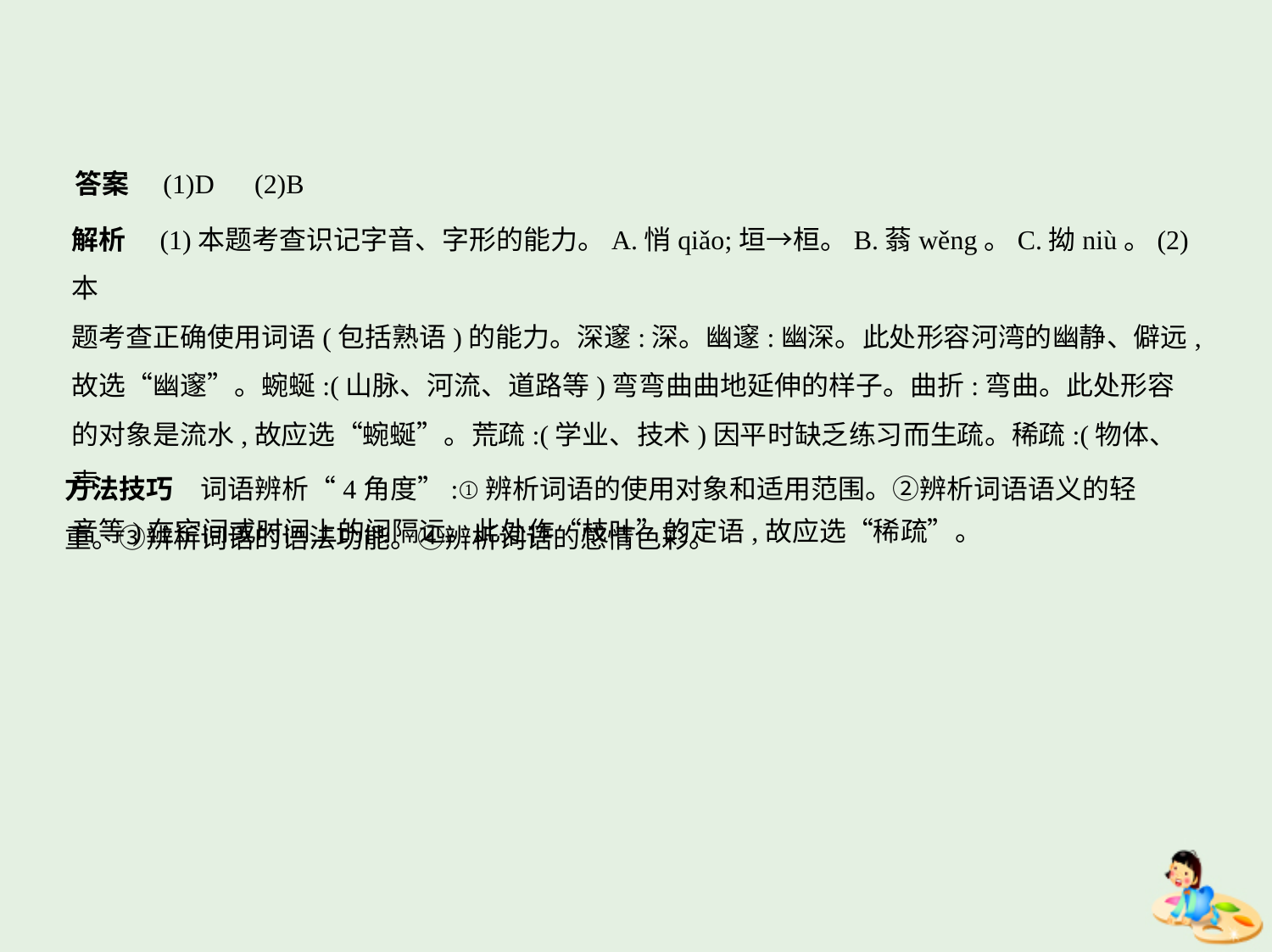

答案　(1)D　(2)B
解析　(1)本题考查识记字音、字形的能力。A.悄qiǎo;垣→桓。B.蓊wěng。C.拗niù。(2)本
题考查正确使用词语(包括熟语)的能力。深邃:深。幽邃:幽深。此处形容河湾的幽静、僻远,
故选“幽邃”。蜿蜒:(山脉、河流、道路等)弯弯曲曲地延伸的样子。曲折:弯曲。此处形容
的对象是流水,故应选“蜿蜒”。荒疏:(学业、技术)因平时缺乏练习而生疏。稀疏:(物体、声
音等)在空间或时间上的间隔远。此处作“枝叶”的定语,故应选“稀疏”。
方法技巧　词语辨析“4角度”:①辨析词语的使用对象和适用范围。②辨析词语语义的轻
重。③辨析词语的语法功能。④辨析词语的感情色彩。